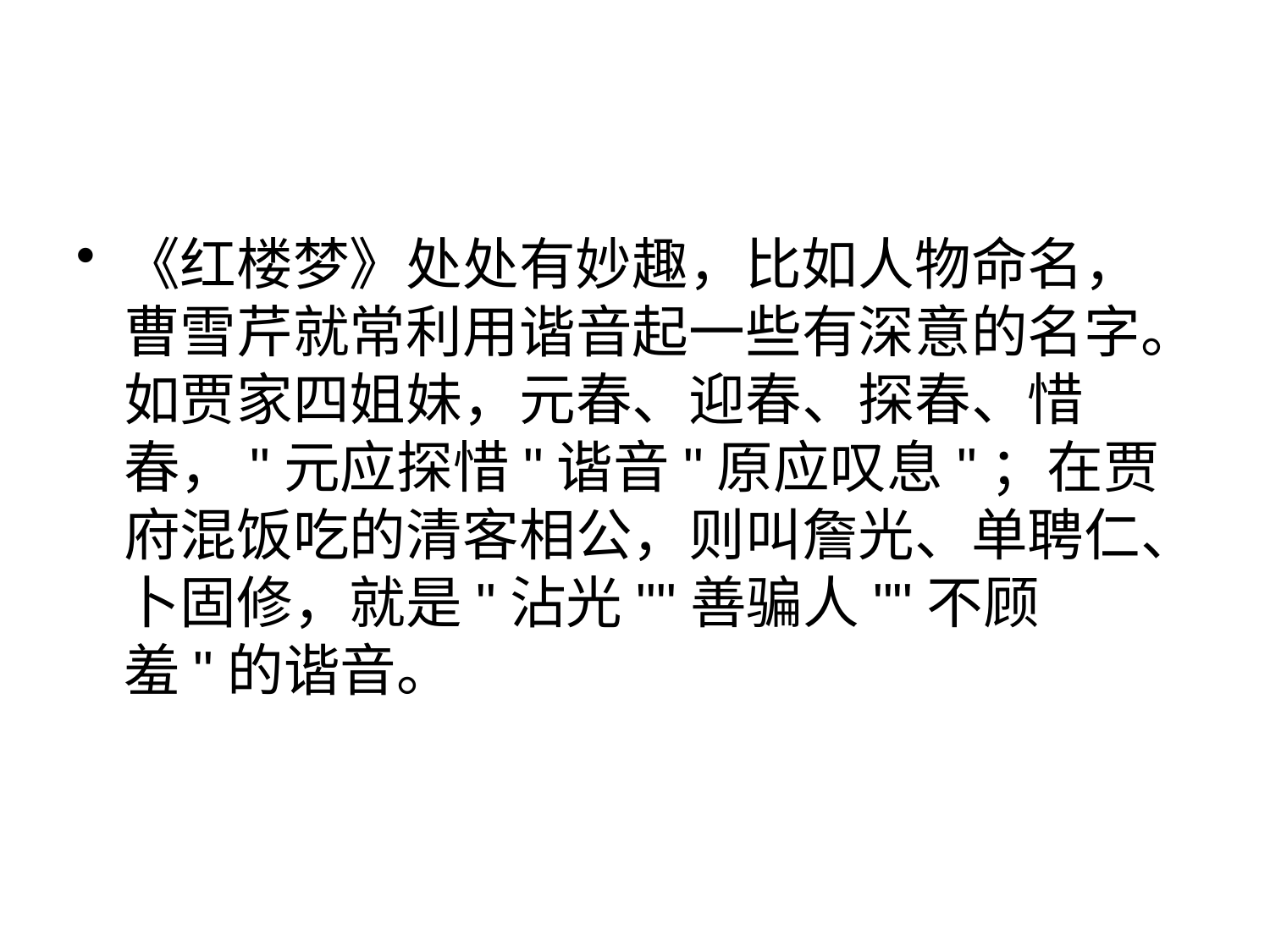

#
《红楼梦》处处有妙趣，比如人物命名，曹雪芹就常利用谐音起一些有深意的名字。如贾家四姐妹，元春、迎春、探春、惜春，"元应探惜"谐音"原应叹息"；在贾府混饭吃的清客相公，则叫詹光、单聘仁、卜固修，就是"沾光""善骗人""不顾羞"的谐音。